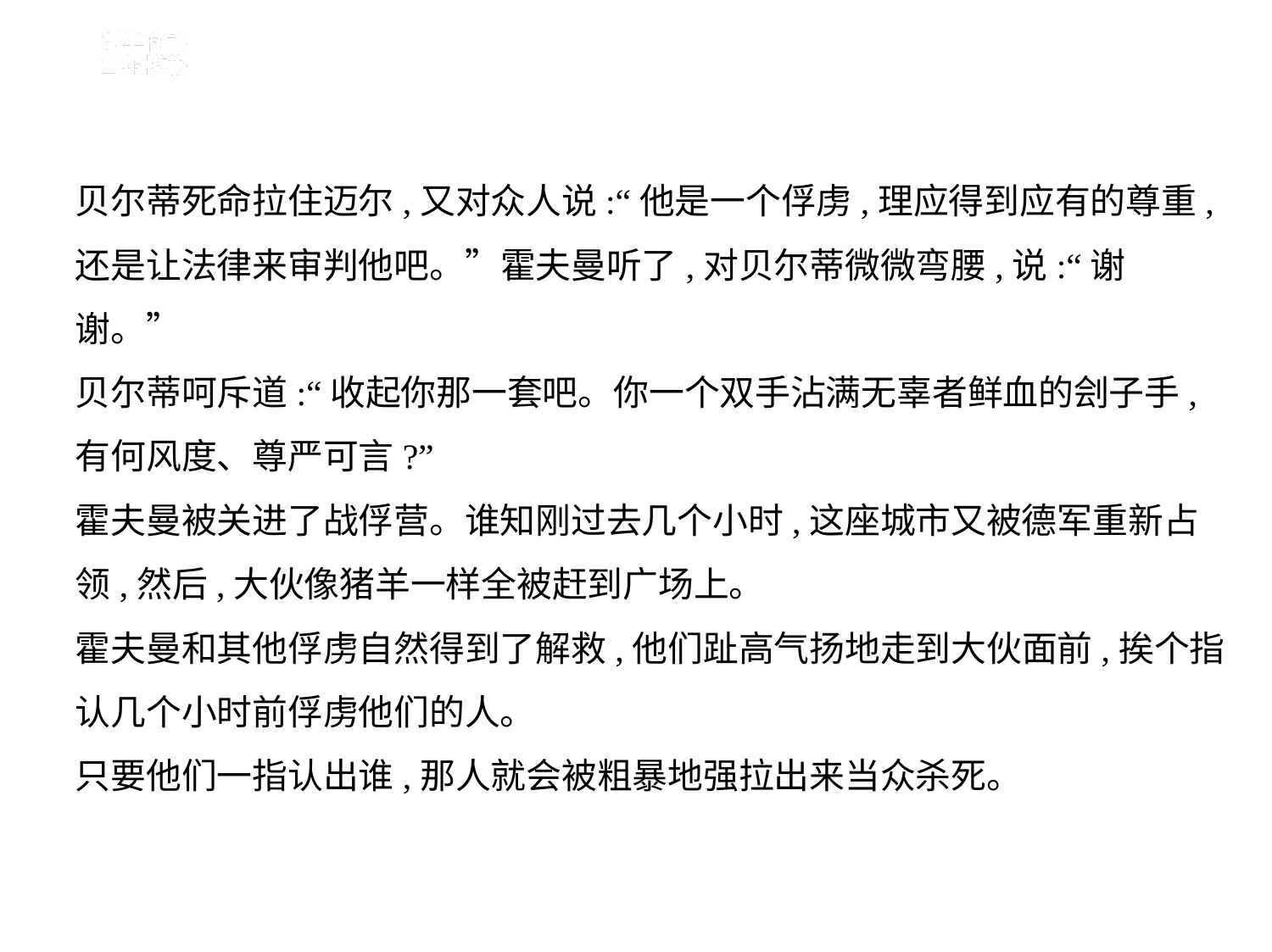

贝尔蒂死命拉住迈尔,又对众人说:“他是一个俘虏,理应得到应有的尊重,
还是让法律来审判他吧。”霍夫曼听了,对贝尔蒂微微弯腰,说:“谢
谢。”
贝尔蒂呵斥道:“收起你那一套吧。你一个双手沾满无辜者鲜血的刽子手,
有何风度、尊严可言?”
霍夫曼被关进了战俘营。谁知刚过去几个小时,这座城市又被德军重新占
领,然后,大伙像猪羊一样全被赶到广场上。
霍夫曼和其他俘虏自然得到了解救,他们趾高气扬地走到大伙面前,挨个指
认几个小时前俘虏他们的人。
只要他们一指认出谁,那人就会被粗暴地强拉出来当众杀死。